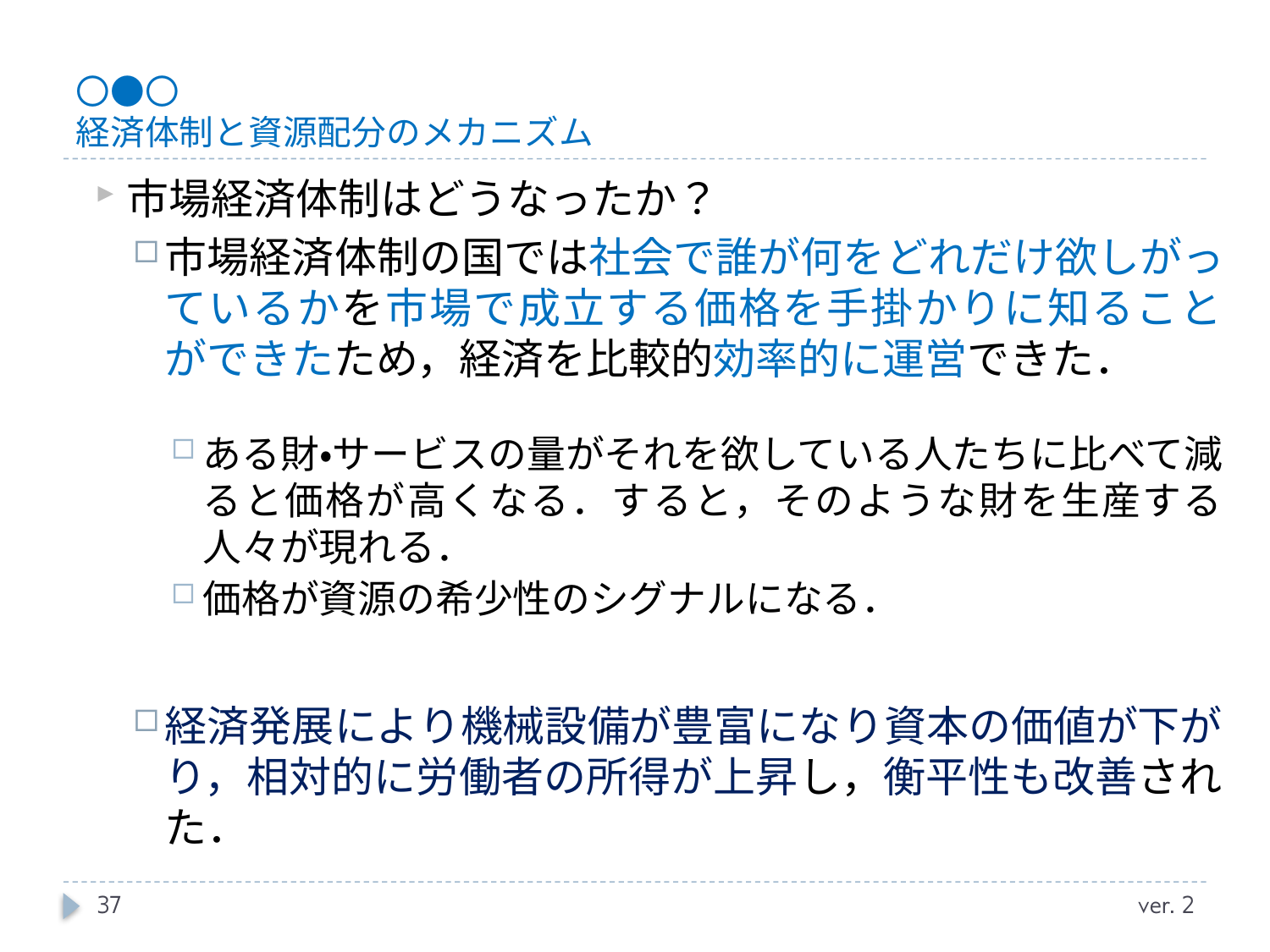

# 〇●〇 経済体制と資源配分のメカニズム
市場経済体制はどうなったか？
市場経済体制の国では社会で誰が何をどれだけ欲しがっているかを市場で成立する価格を手掛かりに知ることができたため，経済を比較的効率的に運営できた．

ある財・サービスの量がそれを欲している人たちに比べて減ると価格が高くなる．すると，そのような財を生産する人々が現れる．
価格が資源の希少性のシグナルになる．

経済発展により機械設備が豊富になり資本の価値が下がり，相対的に労働者の所得が上昇し，衡平性も改善された．

37
ver. 2